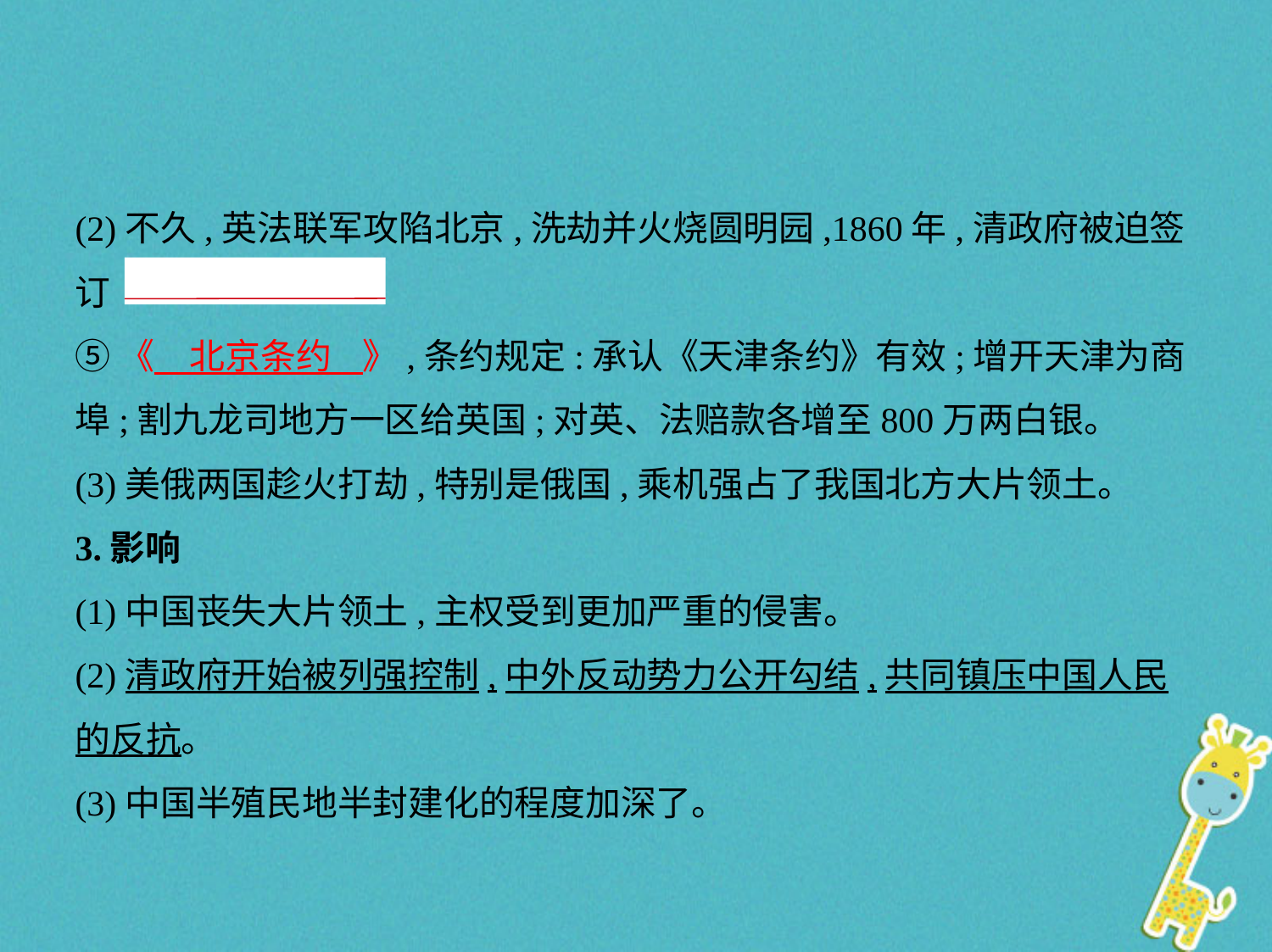

(2)不久,英法联军攻陷北京,洗劫并火烧圆明园,1860年,清政府被迫签订
⑤《　北京条约    》,条约规定:承认《天津条约》有效;增开天津为商
埠;割九龙司地方一区给英国;对英、法赔款各增至800万两白银。
(3)美俄两国趁火打劫,特别是俄国,乘机强占了我国北方大片领土。
3.影响
(1)中国丧失大片领土,主权受到更加严重的侵害。
(2)清政府开始被列强控制,中外反动势力公开勾结,共同镇压中国人民
的反抗。
(3)中国半殖民地半封建化的程度加深了。